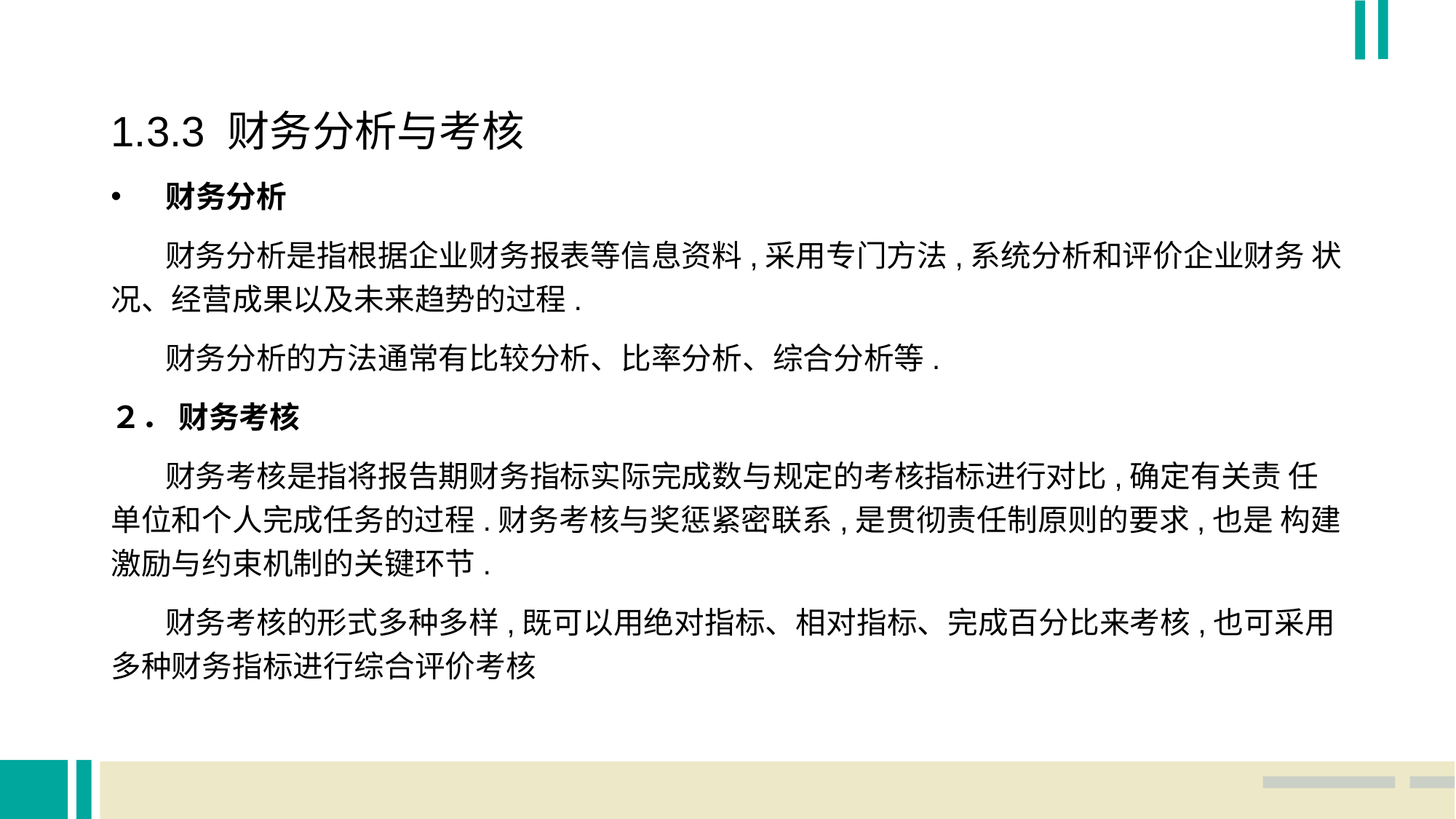

1.3.3 财务分析与考核
财务分析
       财务分析是指根据企业财务报表等信息资料,采用专门方法,系统分析和评价企业财务 状况、经营成果以及未来趋势的过程.
       财务分析的方法通常有比较分析、比率分析、综合分析等.
２． 财务考核
       财务考核是指将报告期财务指标实际完成数与规定的考核指标进行对比,确定有关责 任单位和个人完成任务的过程.财务考核与奖惩紧密联系,是贯彻责任制原则的要求,也是 构建激励与约束机制的关键环节.
       财务考核的形式多种多样,既可以用绝对指标、相对指标、完成百分比来考核,也可采用 多种财务指标进行综合评价考核